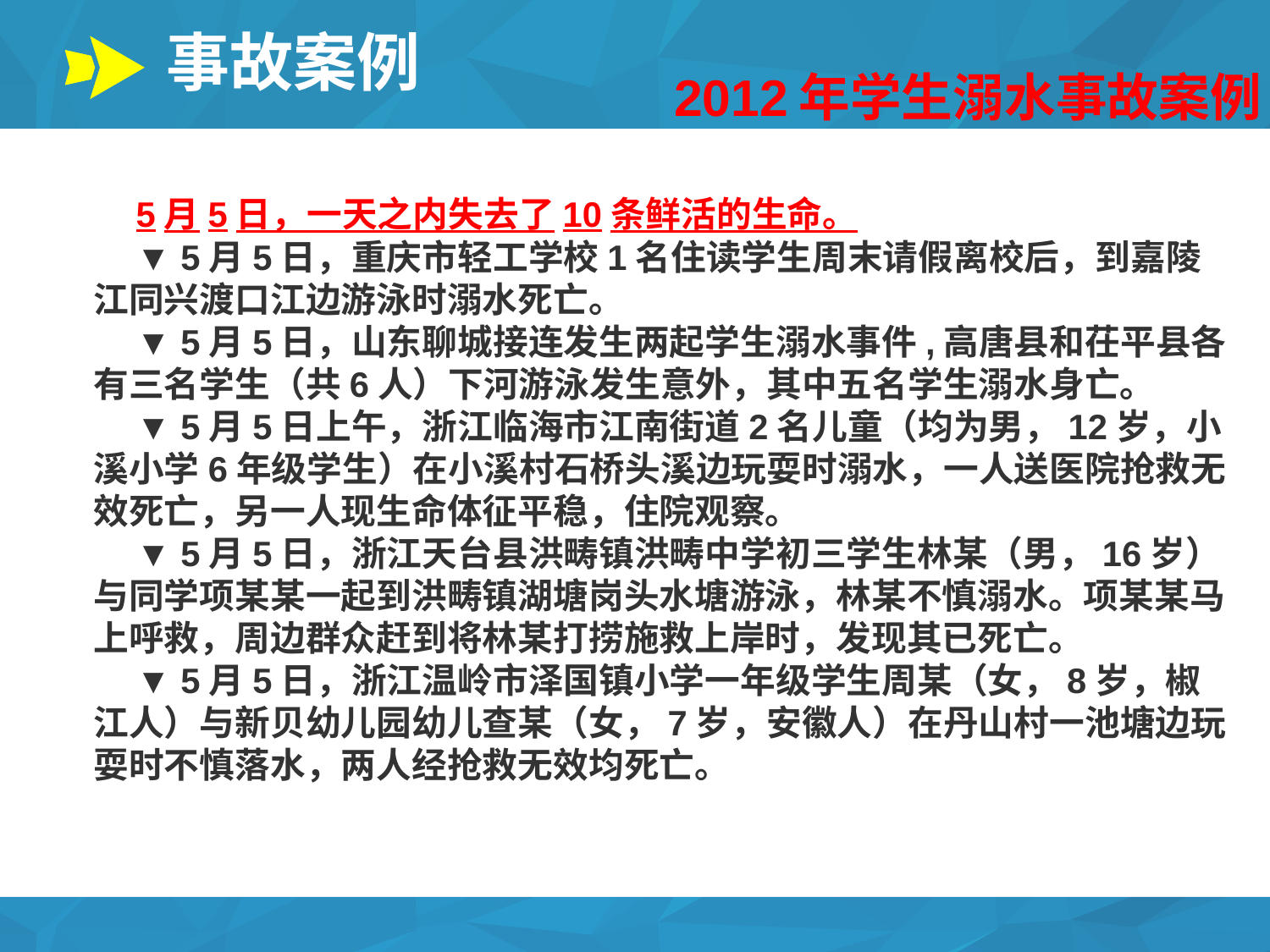

事故案例

2012年学生溺水事故案例
5月5日，一天之内失去了10条鲜活的生命。
▼ 5月5日，重庆市轻工学校1名住读学生周末请假离校后，到嘉陵江同兴渡口江边游泳时溺水死亡。
▼ 5月5日，山东聊城接连发生两起学生溺水事件,高唐县和茌平县各有三名学生（共6人）下河游泳发生意外，其中五名学生溺水身亡。
▼ 5月5日上午，浙江临海市江南街道2名儿童（均为男，12岁，小溪小学6年级学生）在小溪村石桥头溪边玩耍时溺水，一人送医院抢救无效死亡，另一人现生命体征平稳，住院观察。
▼ 5月5日，浙江天台县洪畴镇洪畴中学初三学生林某（男，16岁）与同学项某某一起到洪畴镇湖塘岗头水塘游泳，林某不慎溺水。项某某马上呼救，周边群众赶到将林某打捞施救上岸时，发现其已死亡。
▼ 5月5日，浙江温岭市泽国镇小学一年级学生周某（女，8岁，椒江人）与新贝幼儿园幼儿查某（女，7岁，安徽人）在丹山村一池塘边玩耍时不慎落水，两人经抢救无效均死亡。